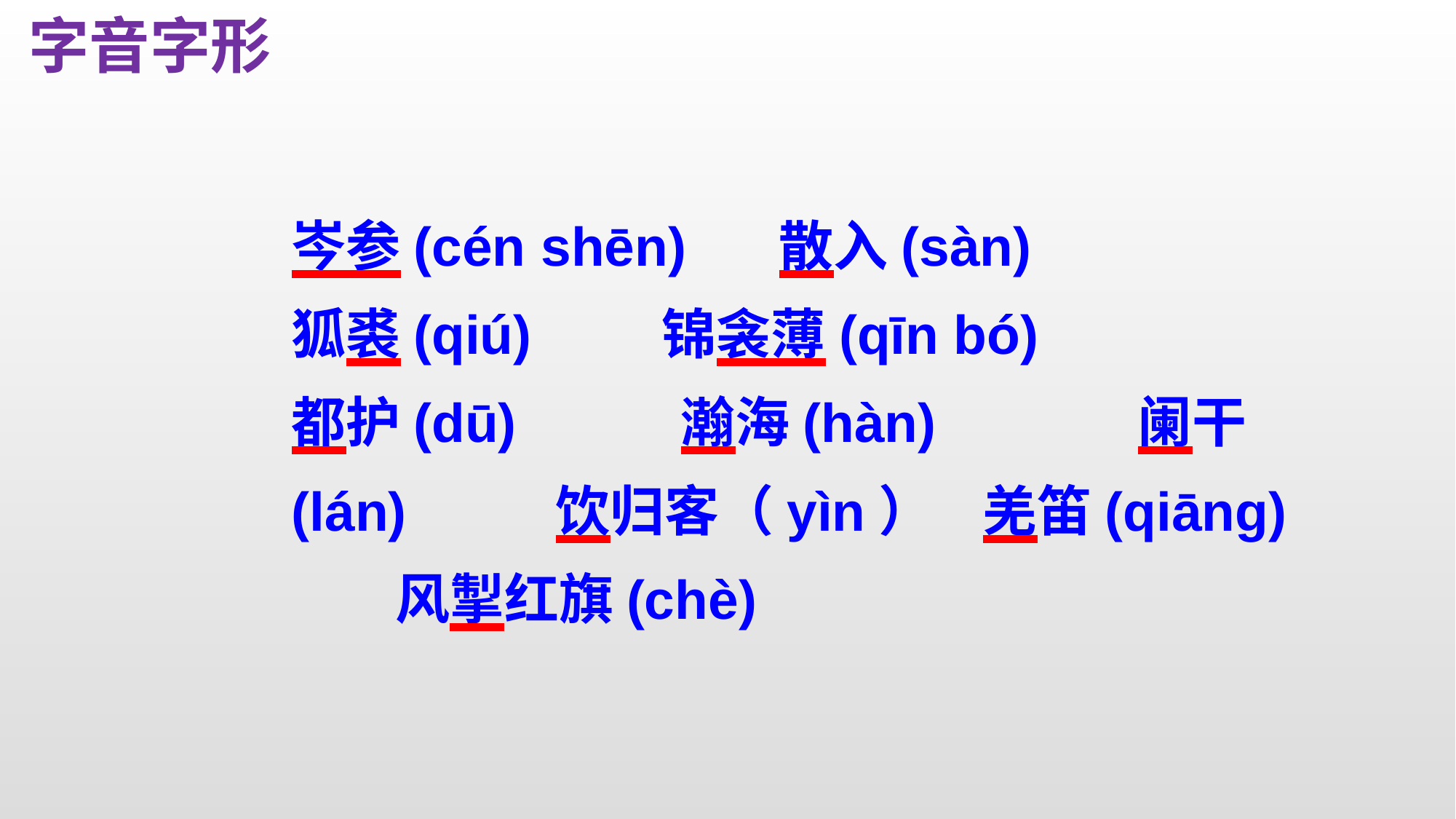

字音字形
岑参(cén shēn)　  散入(sàn)
狐裘(qiú)     	  锦衾薄(qīn bó)
都护(dū)          瀚海(hàn)　　  　阑干(lán)         饮归客（yìn）    羌笛(qiāng)       风掣红旗(chè)